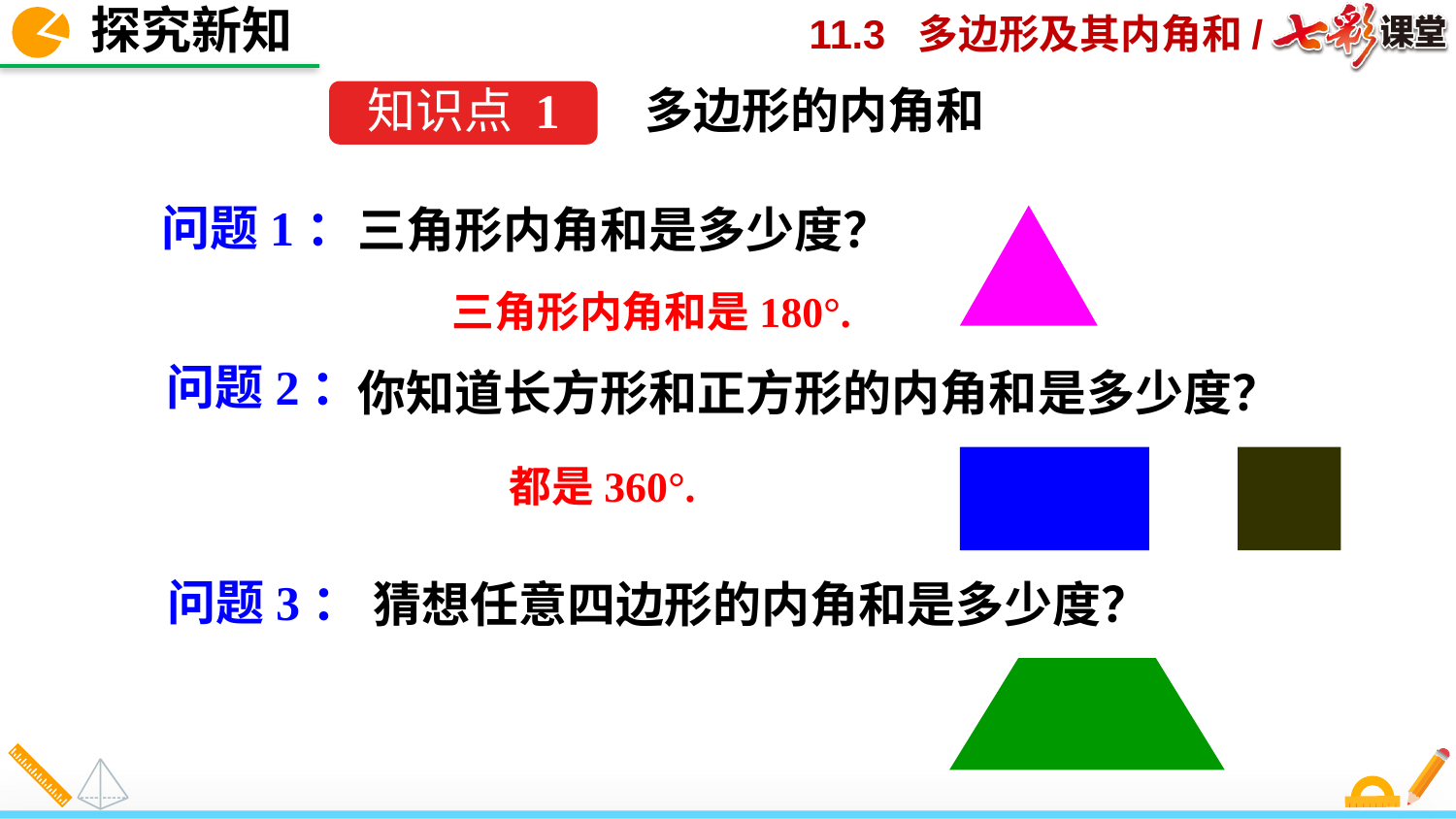

探究新知

多边形的内角和

知识点 1
问题1：
三角形内角和是多少度？

三角形内角和是180°.
问题2：
你知道长方形和正方形的内角和是多少度？

都是360°.
问题3：
猜想任意四边形的内角和是多少度？